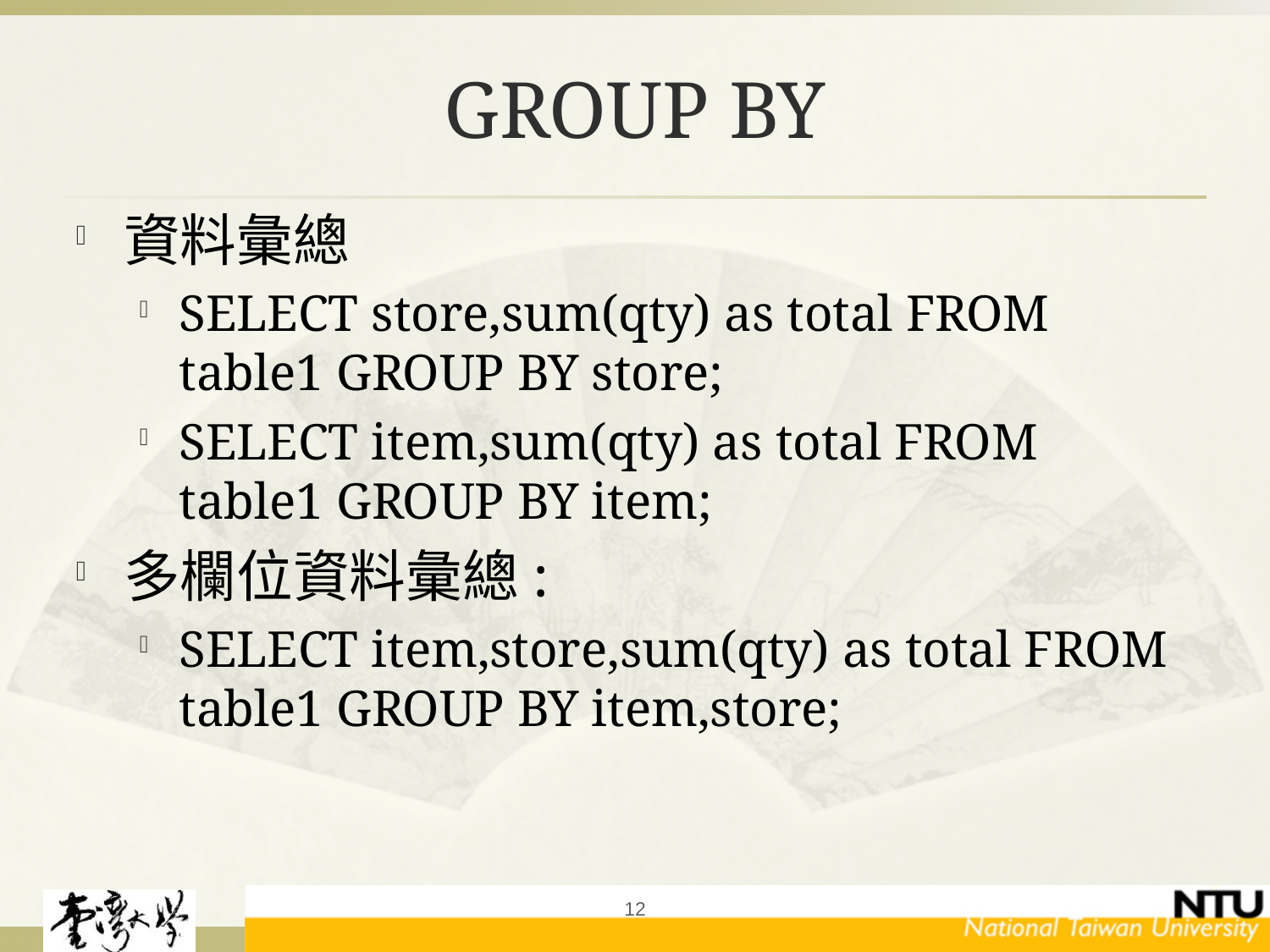

# GROUP BY
資料彙總
SELECT store,sum(qty) as total FROM table1 GROUP BY store;
SELECT item,sum(qty) as total FROM table1 GROUP BY item;
多欄位資料彙總:
SELECT item,store,sum(qty) as total FROM table1 GROUP BY item,store;
12